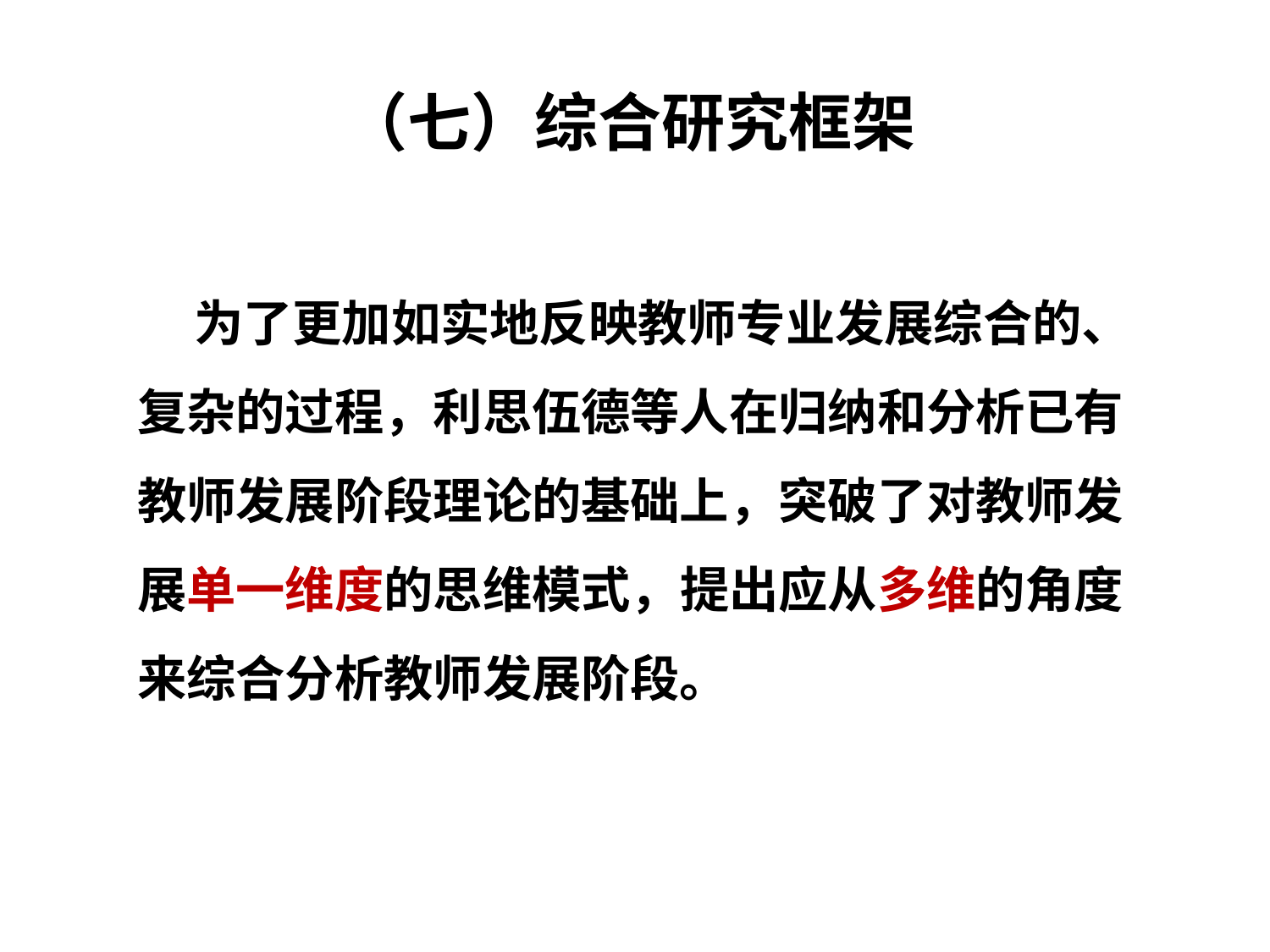

（七）综合研究框架
    为了更加如实地反映教师专业发展综合的、复杂的过程，利思伍德等人在归纳和分析已有教师发展阶段理论的基础上，突破了对教师发展单一维度的思维模式，提出应从多维的角度来综合分析教师发展阶段。